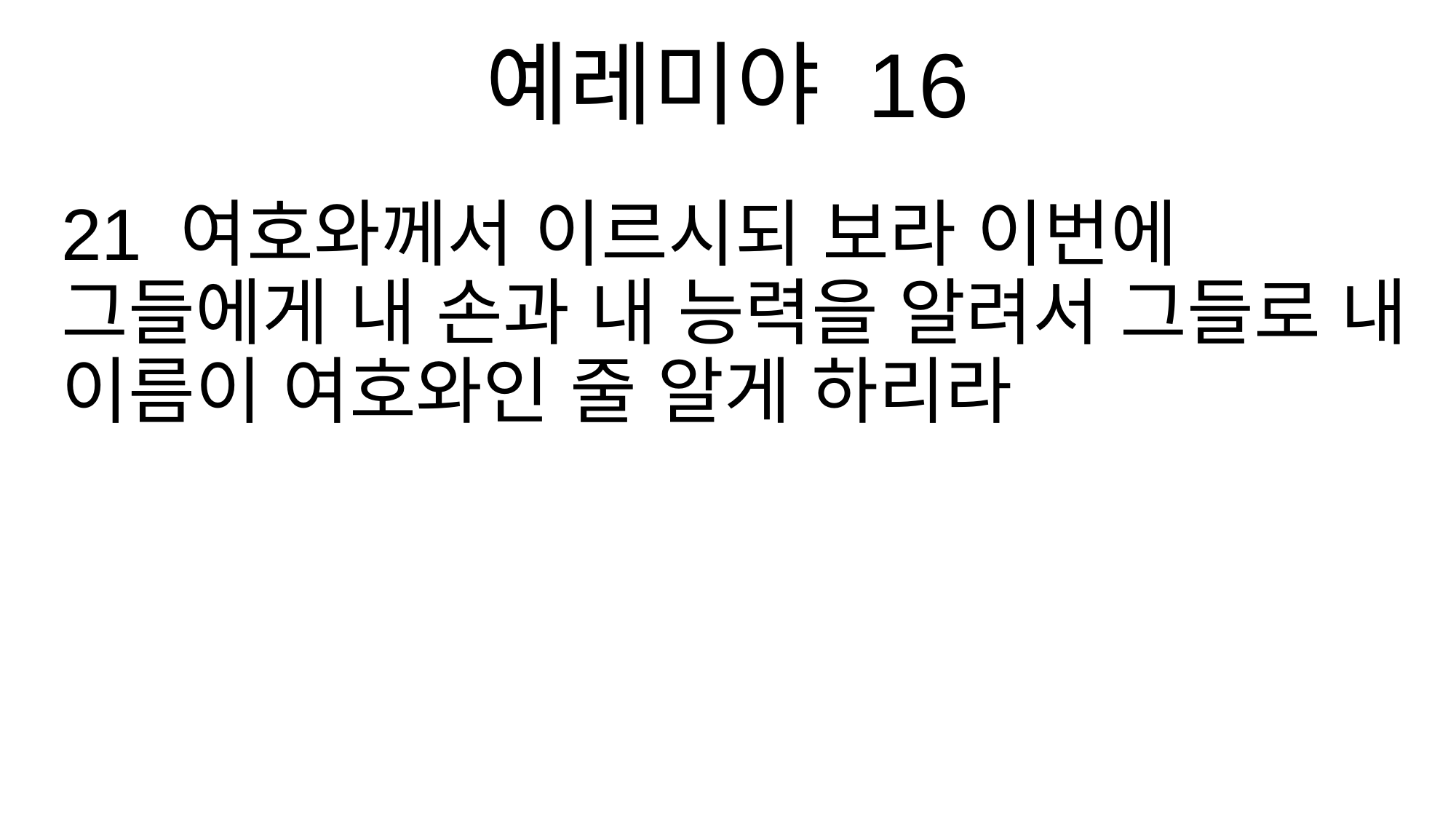

예레미야 16
21 여호와께서 이르시되 보라 이번에 그들에게 내 손과 내 능력을 알려서 그들로 내 이름이 여호와인 줄 알게 하리라